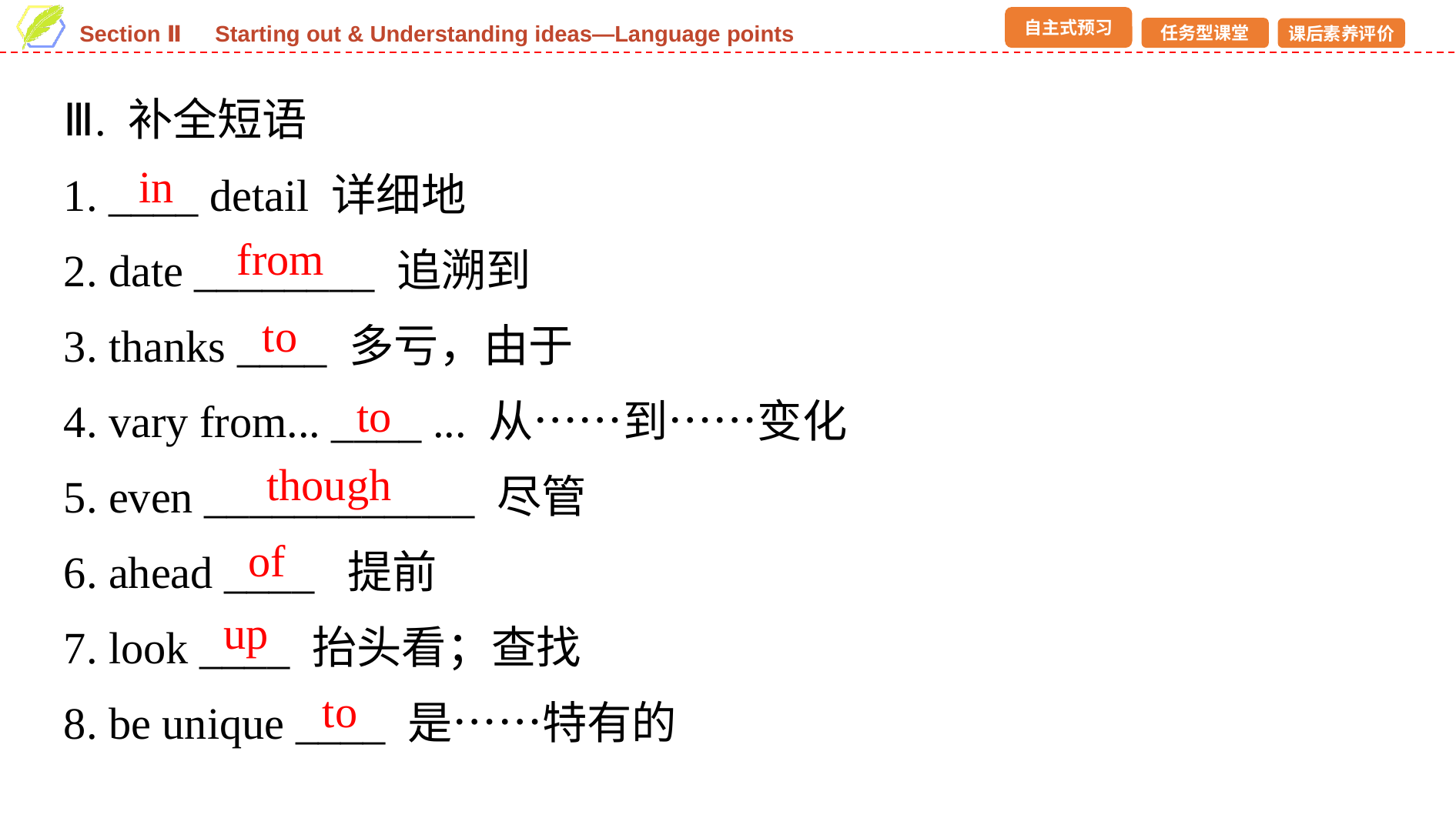

Ⅲ. 补全短语
1. ____ detail 详细地
2. date ________ 追溯到
3. thanks ____ 多亏，由于
4. vary from... ____ ... 从……到……变化
5. even ____________ 尽管
6. ahead ____  提前
7. look ____ 抬头看；查找
8. be unique ____ 是……特有的
in
from
to
to
though
of
up
to